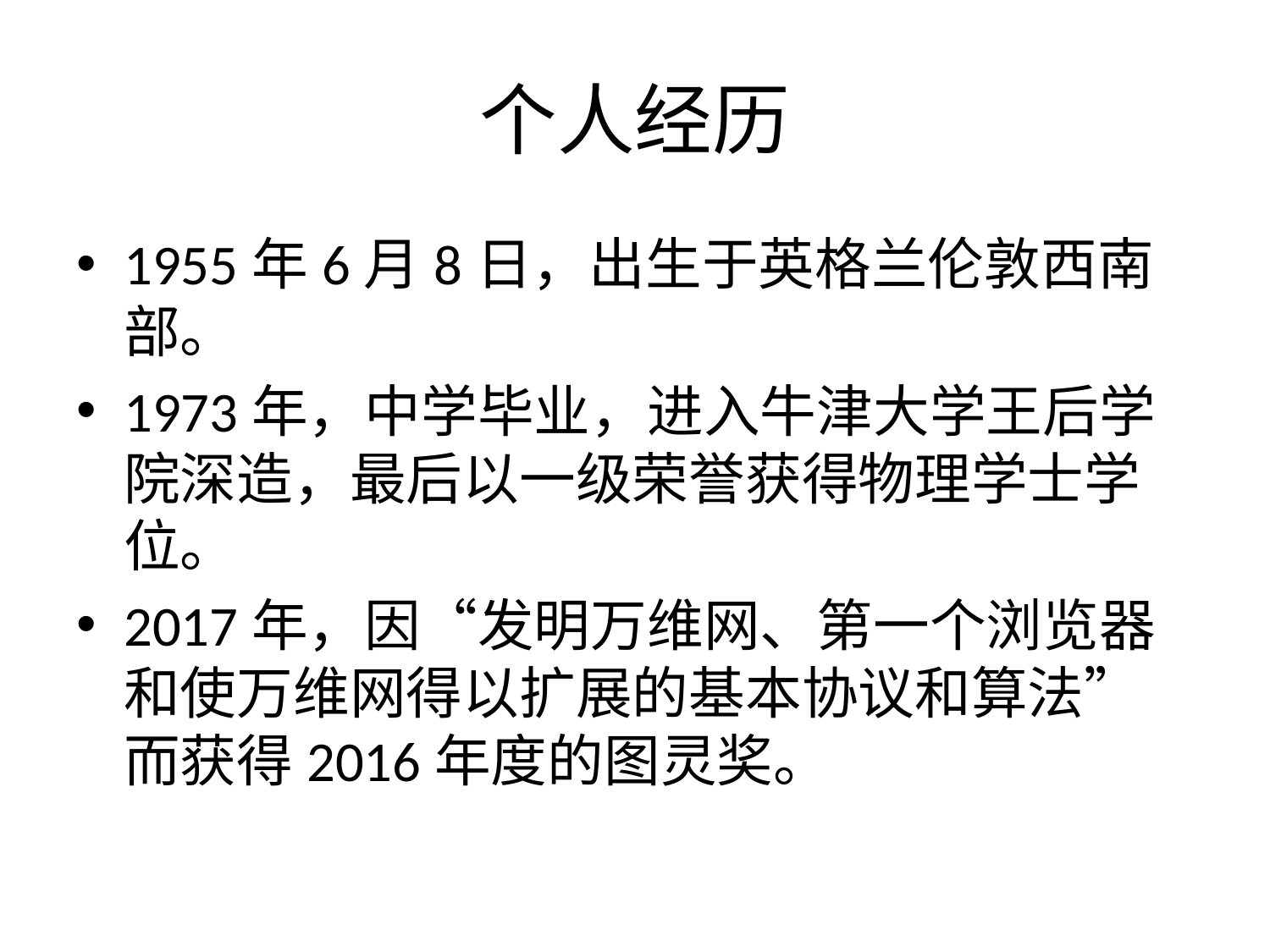

# 个人经历
1955年6月8日，出生于英格兰伦敦西南部。
1973年，中学毕业，进入牛津大学王后学院深造，最后以一级荣誉获得物理学士学位。
2017年，因“发明万维网、第一个浏览器和使万维网得以扩展的基本协议和算法”而获得2016年度的图灵奖。